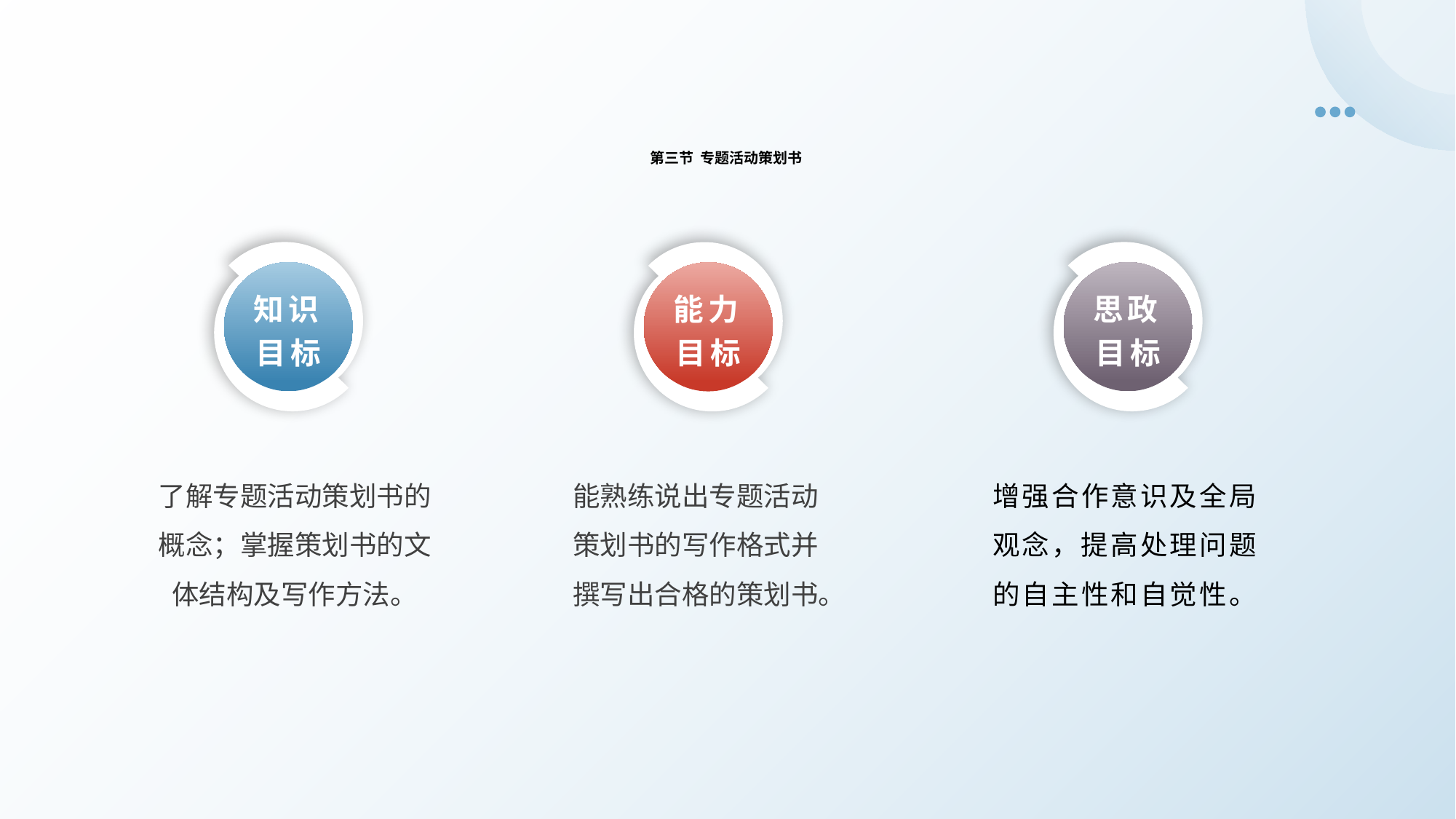

第三节  专题活动策划书

知识目标
思政目标
能力目标
了解专题活动策划书的概念；掌握策划书的文体结构及写作方法。

增强合作意识及全局观念，提高处理问题的自主性和自觉性。
能熟练说出专题活动策划书的写作格式并撰写出合格的策划书。